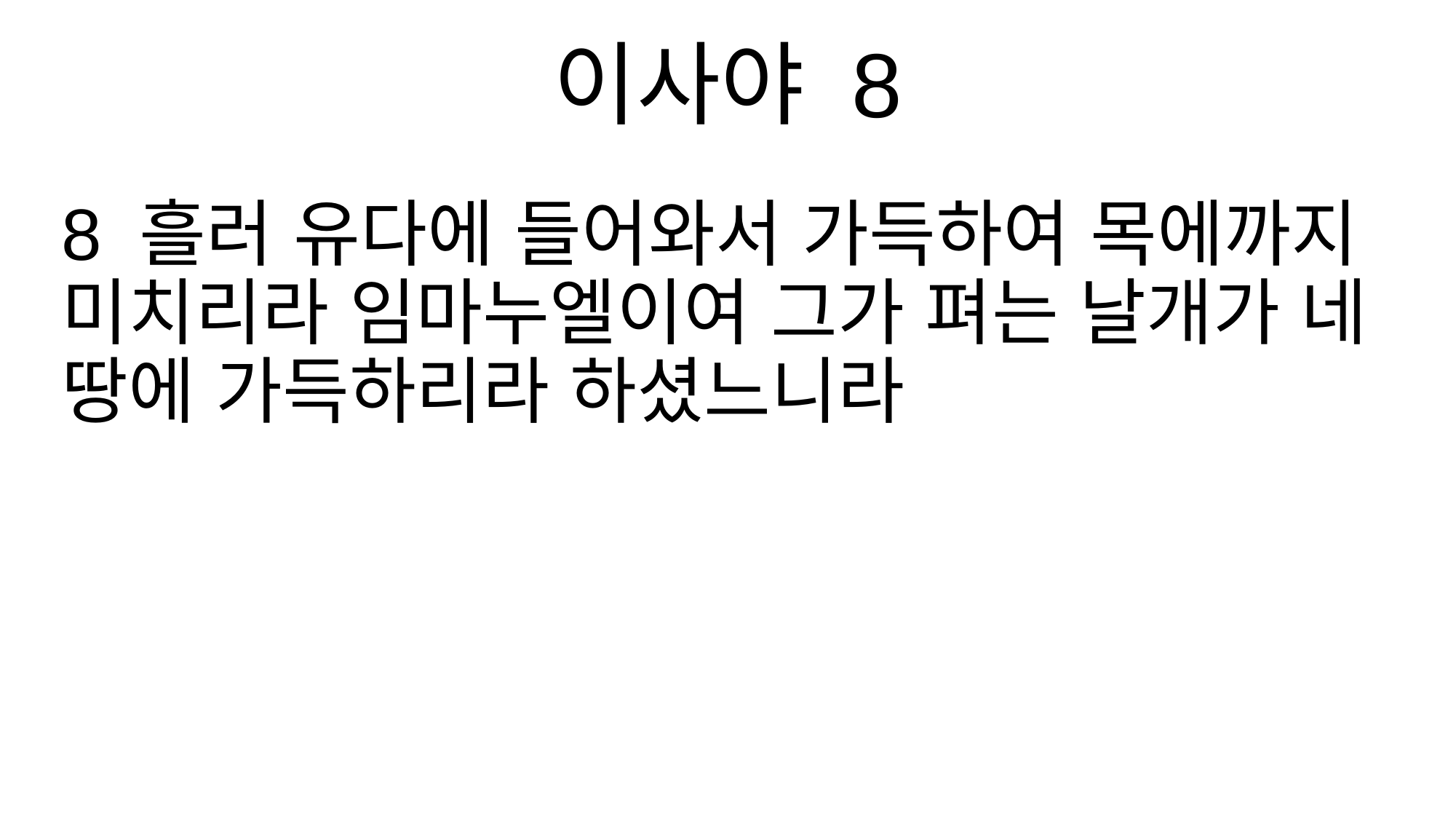

이사야 8
8 흘러 유다에 들어와서 가득하여 목에까지 미치리라 임마누엘이여 그가 펴는 날개가 네 땅에 가득하리라 하셨느니라